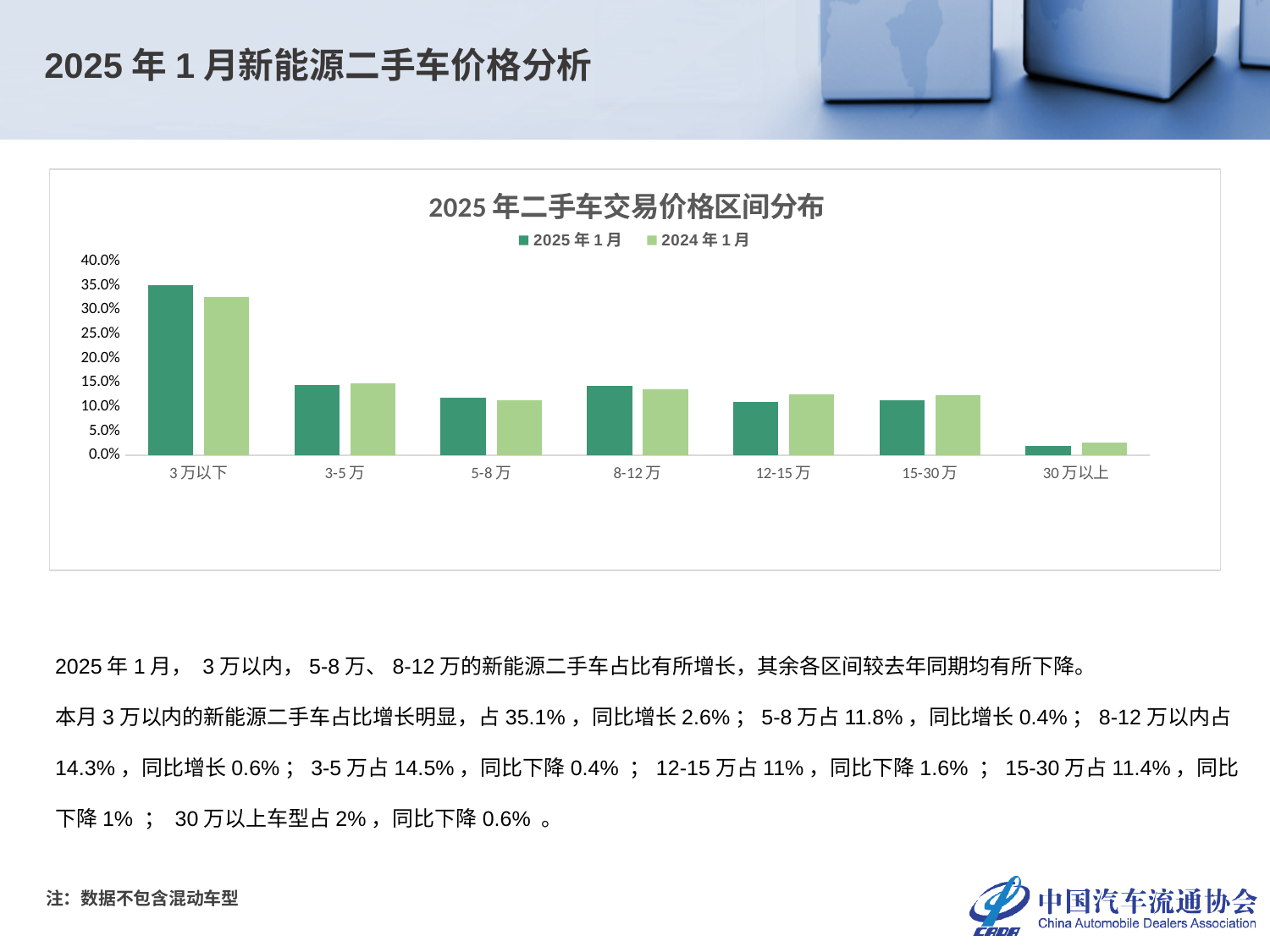

2025年1月新能源二手车价格分析

### Chart: 2025年二手车交易价格区间分布

| Category | 2025年1月 | 2024年1月 |
|---|---|---|
| 3万以下 | 0.3514998648770381 | 0.32568688439606014 |
| 3-5万 | 0.14489685613908657 | 0.1487817522032141 |
| 5-8万 | 0.11809746869651383 | 0.11417833074131674 |
| 8-12万 | 0.14259976578686606 | 0.13659927423535512 |
| 12-15万 | 0.10967480407170525 | 0.12551840331778125 |
| 15-30万 | 0.11372849292856499 | 0.12350959046137895 |
| 30万以上 | 0.019502747500225206 | 0.025725764644893727 |
2025年1月， 3万以内，5-8万、8-12万的新能源二手车占比有所增长，其余各区间较去年同期均有所下降。
本月3万以内的新能源二手车占比增长明显，占35.1%，同比增长2.6%；5-8万占11.8%，同比增长0.4%；8-12万以内占14.3%，同比增长0.6%；3-5万占14.5%，同比下降0.4% ；12-15万占11%，同比下降1.6% ；15-30万占11.4%，同比下降1% ； 30万以上车型占2%，同比下降0.6% 。
注：数据不包含混动车型